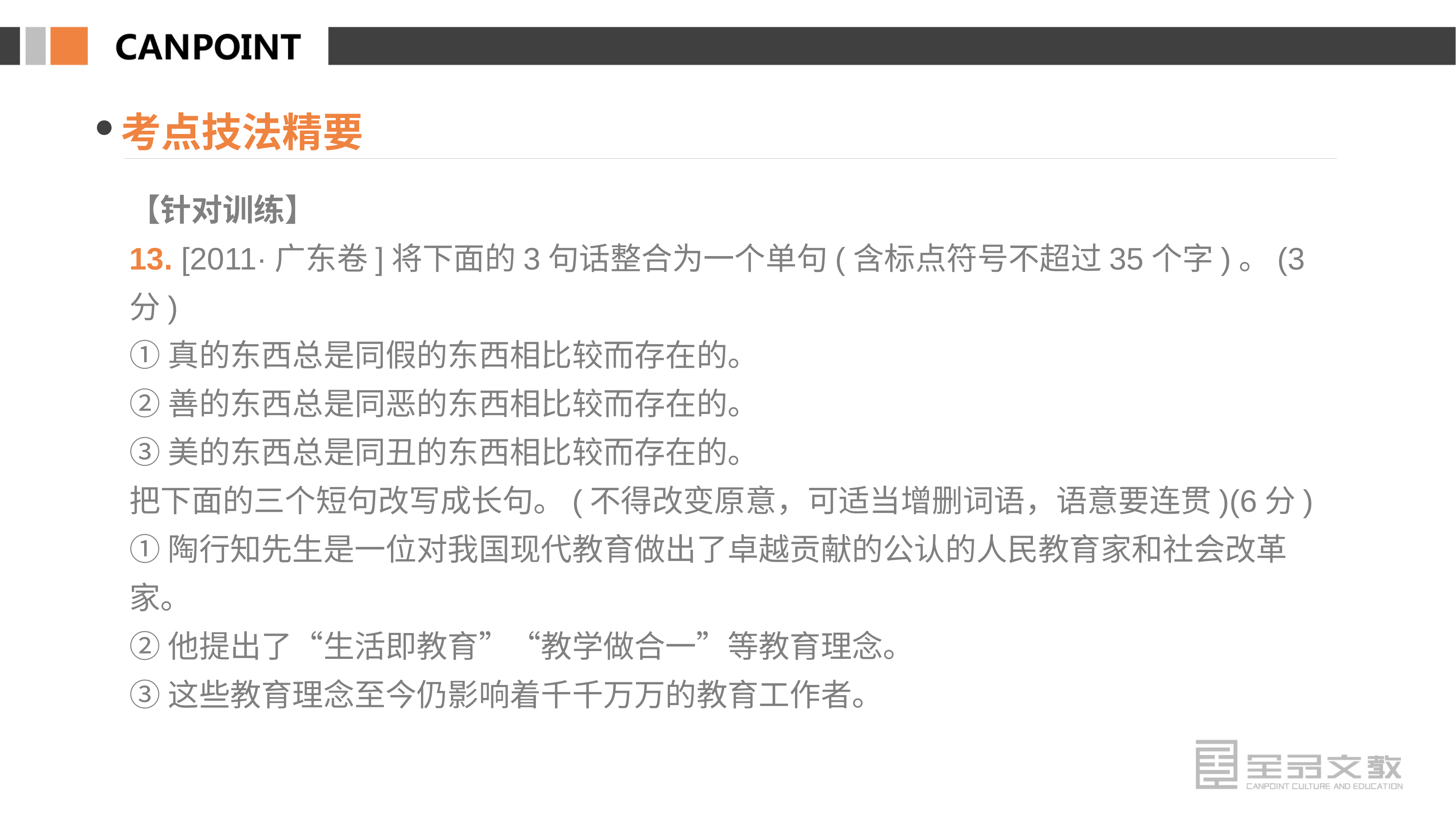

考点技法精要

【针对训练】
13. [2011·广东卷]将下面的3句话整合为一个单句(含标点符号不超过35个字)。(3分)
①真的东西总是同假的东西相比较而存在的。
②善的东西总是同恶的东西相比较而存在的。
③美的东西总是同丑的东西相比较而存在的。
把下面的三个短句改写成长句。(不得改变原意，可适当增删词语，语意要连贯)(6分)
①陶行知先生是一位对我国现代教育做出了卓越贡献的公认的人民教育家和社会改革家。
②他提出了“生活即教育”“教学做合一”等教育理念。
③这些教育理念至今仍影响着千千万万的教育工作者。